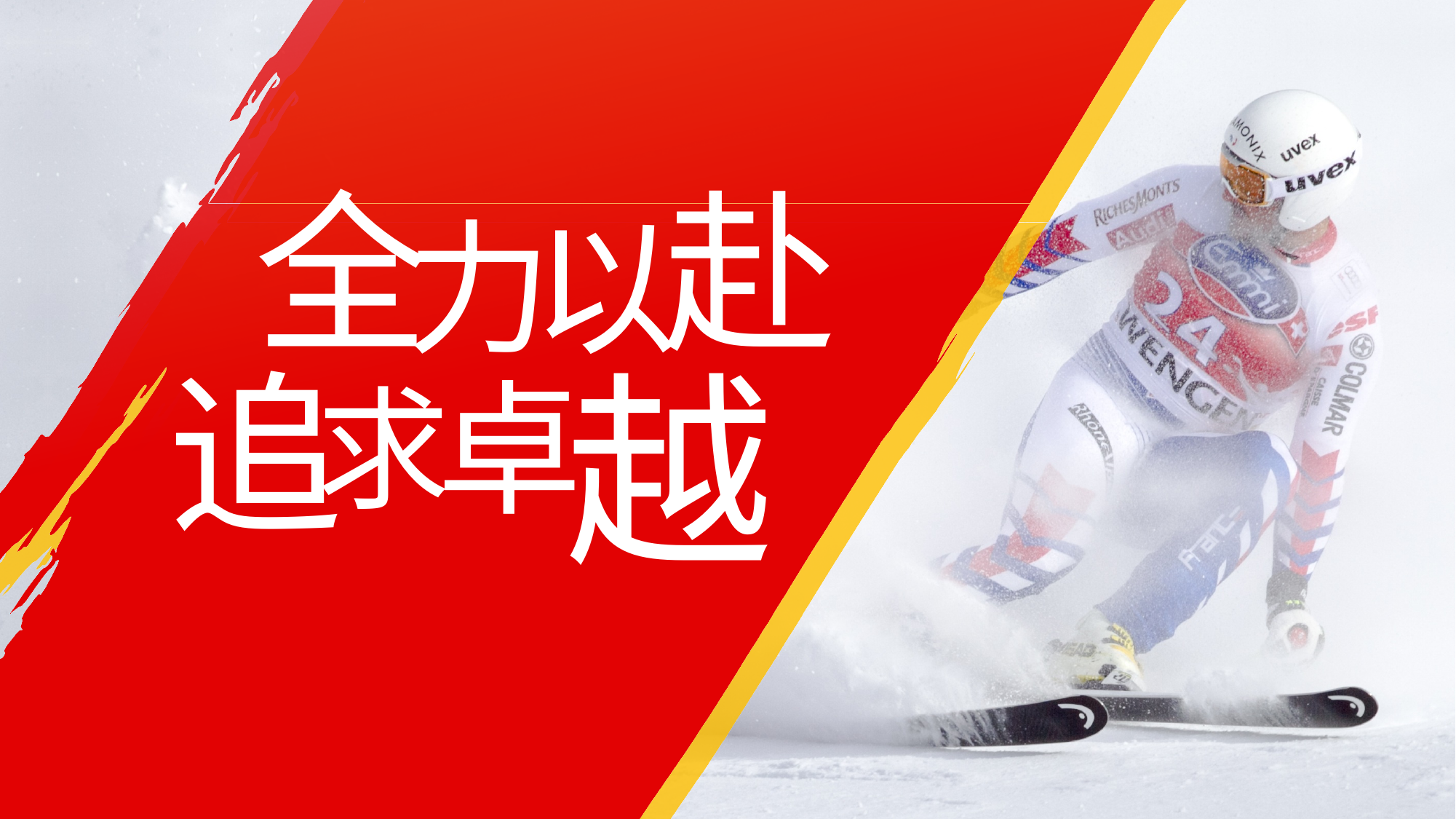

全
赴
力
以
追
越
卓
求